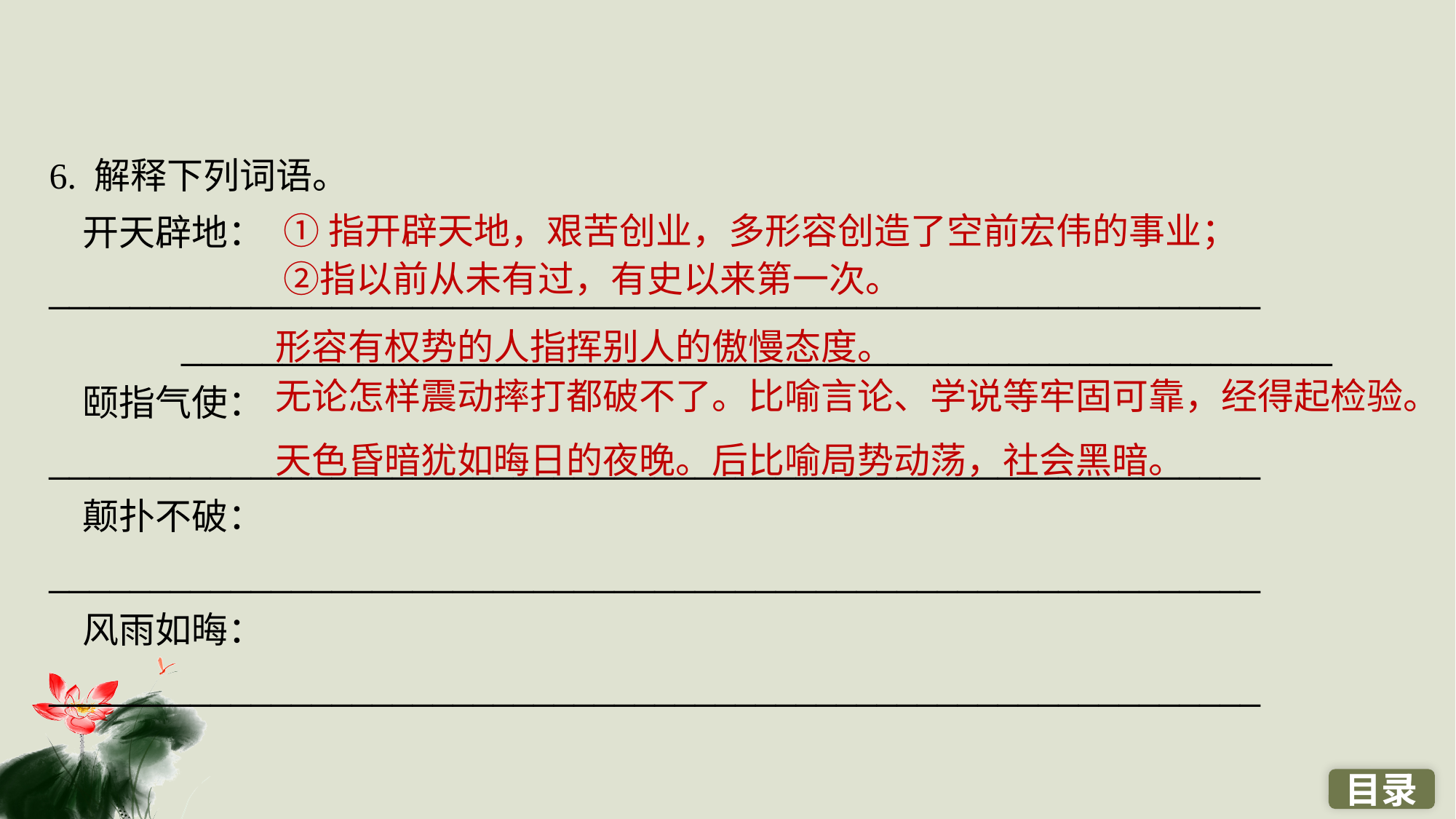

6. 解释下列词语。
   开天辟地：____________________________________________________________
             _________________________________________________________
   颐指气使：____________________________________________________________
   颠扑不破：____________________________________________________________
   风雨如晦：____________________________________________________________
①指开辟天地，艰苦创业，多形容创造了空前宏伟的事业；②指以前从未有过，有史以来第一次。
形容有权势的人指挥别人的傲慢态度。
无论怎样震动摔打都破不了。比喻言论、学说等牢固可靠，经得起检验。
天色昏暗犹如晦日的夜晚。后比喻局势动荡，社会黑暗。